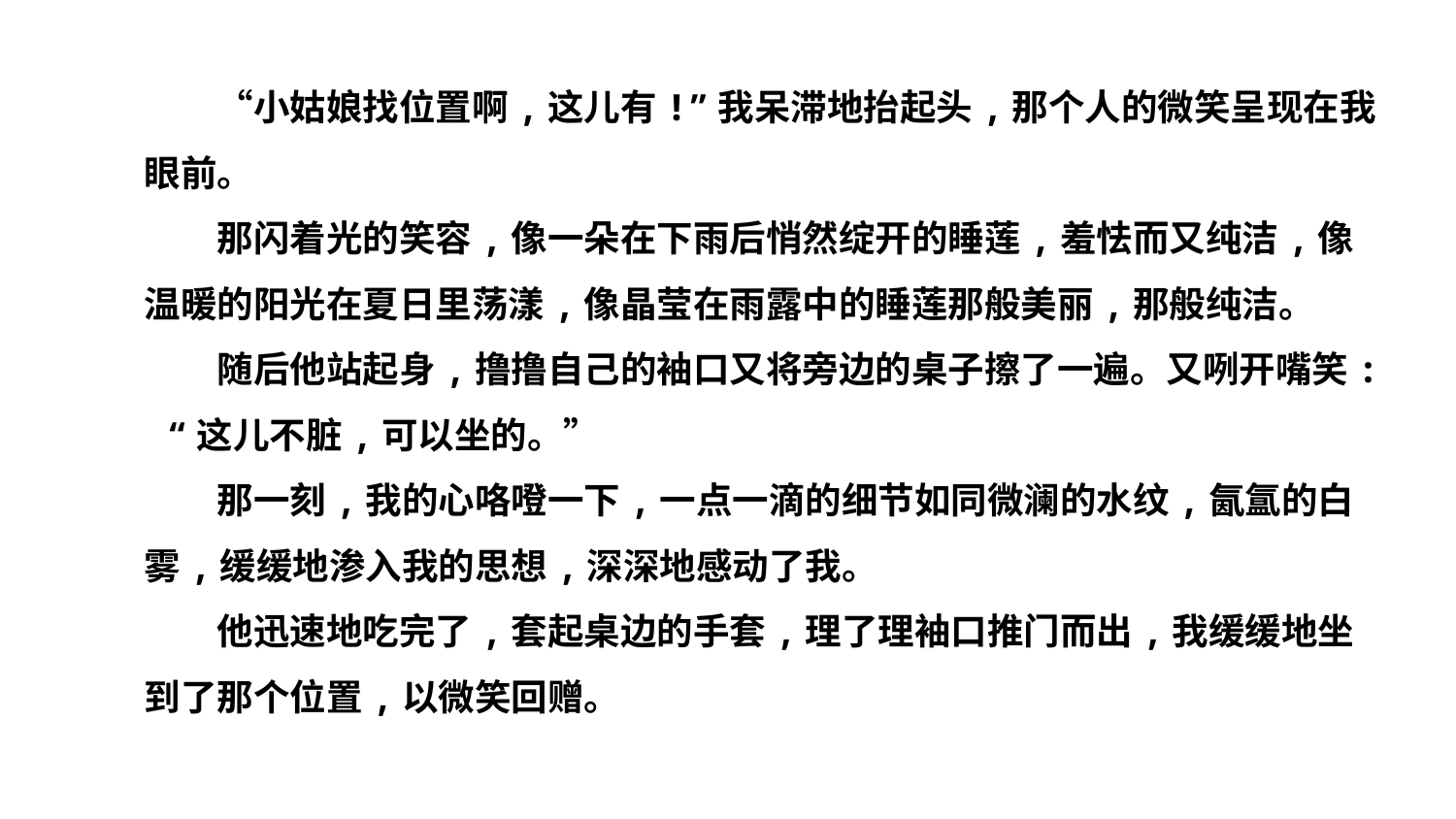

“小姑娘找位置啊,这儿有!”我呆滞地抬起头,那个人的微笑呈现在我眼前。
　　那闪着光的笑容,像一朵在下雨后悄然绽开的睡莲,羞怯而又纯洁,像温暖的阳光在夏日里荡漾,像晶莹在雨露中的睡莲那般美丽,那般纯洁。
　　随后他站起身,撸撸自己的袖口又将旁边的桌子擦了一遍。又咧开嘴笑: “这儿不脏,可以坐的。”
　　那一刻,我的心咯噔一下,一点一滴的细节如同微澜的水纹,氤氲的白雾,缓缓地渗入我的思想,深深地感动了我。
　　他迅速地吃完了,套起桌边的手套,理了理袖口推门而出,我缓缓地坐到了那个位置,以微笑回赠。